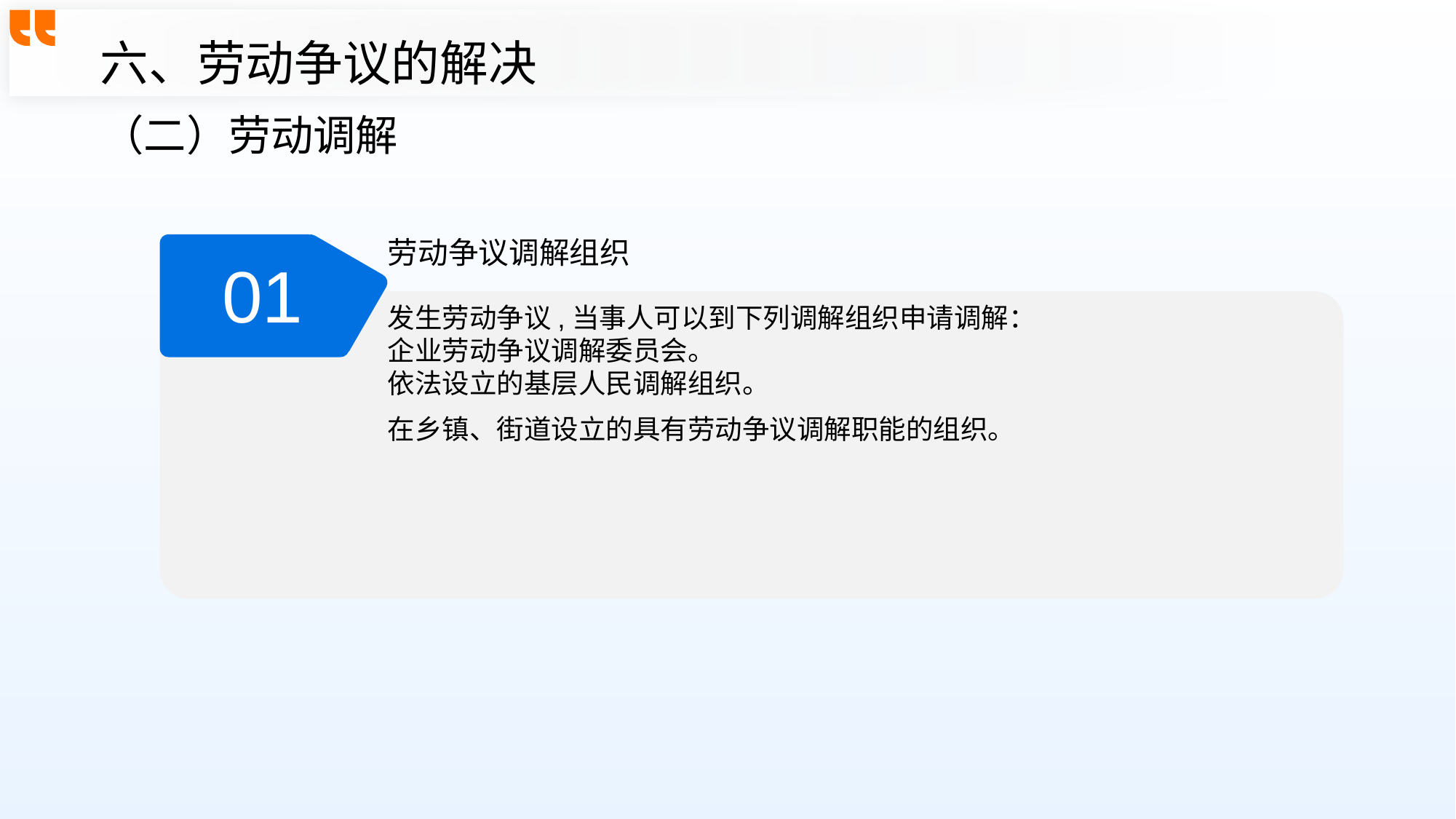

六、劳动争议的解决
（二）劳动调解
劳动争议调解组织

01

发生劳动争议,当事人可以到下列调解组织申请调解：
企业劳动争议调解委员会。
依法设立的基层人民调解组织。
在乡镇、街道设立的具有劳动争议调解职能的组织。